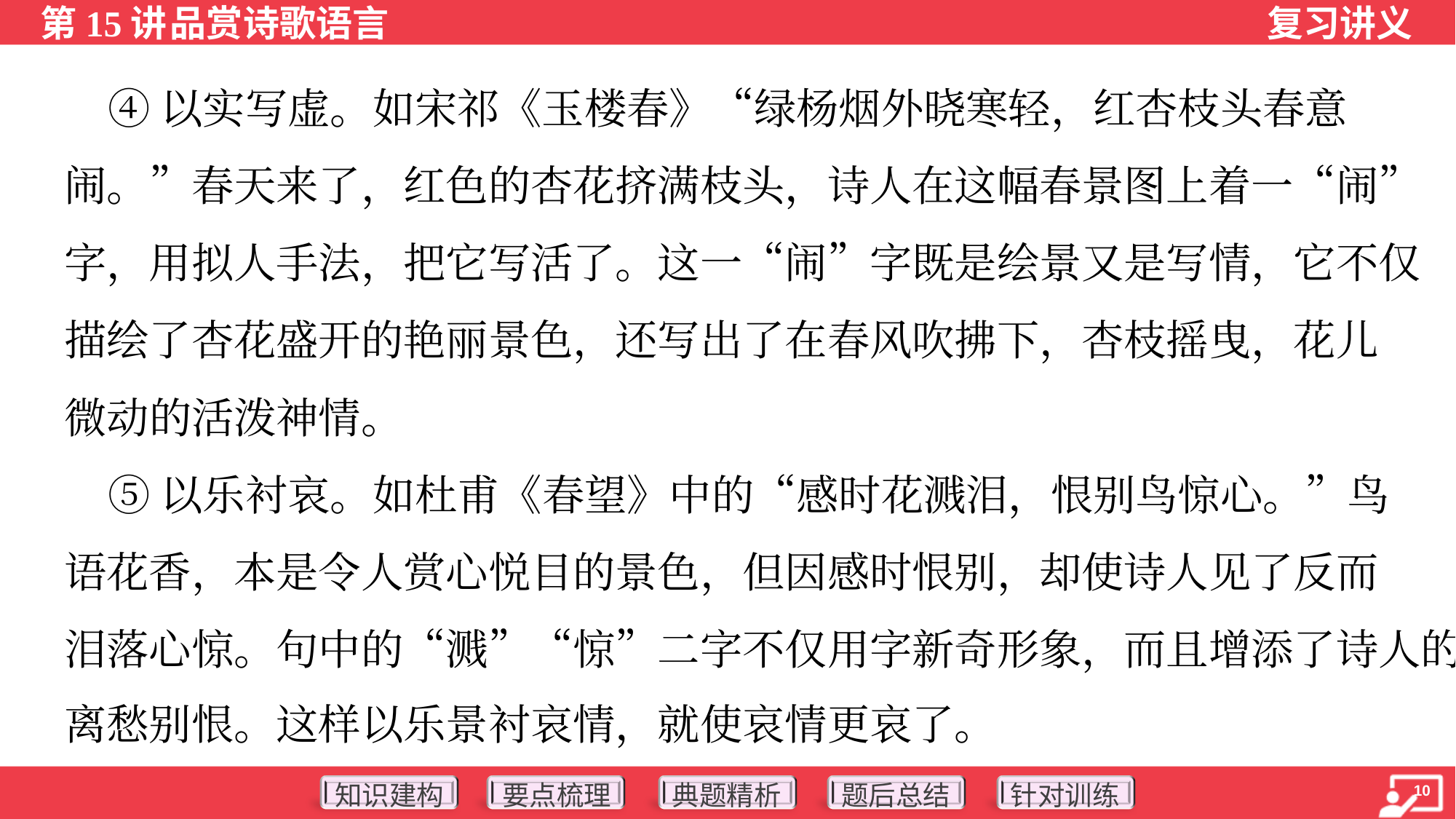

④以实写虚。如宋祁《玉楼春》“绿杨烟外晓寒轻，红杏枝头春意
闹。”春天来了，红色的杏花挤满枝头，诗人在这幅春景图上着一“闹”
字，用拟人手法，把它写活了。这一“闹”字既是绘景又是写情，它不仅
描绘了杏花盛开的艳丽景色，还写出了在春风吹拂下，杏枝摇曳，花儿
微动的活泼神情。
    ⑤以乐衬哀。如杜甫《春望》中的“感时花溅泪，恨别鸟惊心。”鸟
语花香，本是令人赏心悦目的景色，但因感时恨别，却使诗人见了反而
泪落心惊。句中的“溅”“惊”二字不仅用字新奇形象，而且增添了诗人的
离愁别恨。这样以乐景衬哀情，就使哀情更哀了。